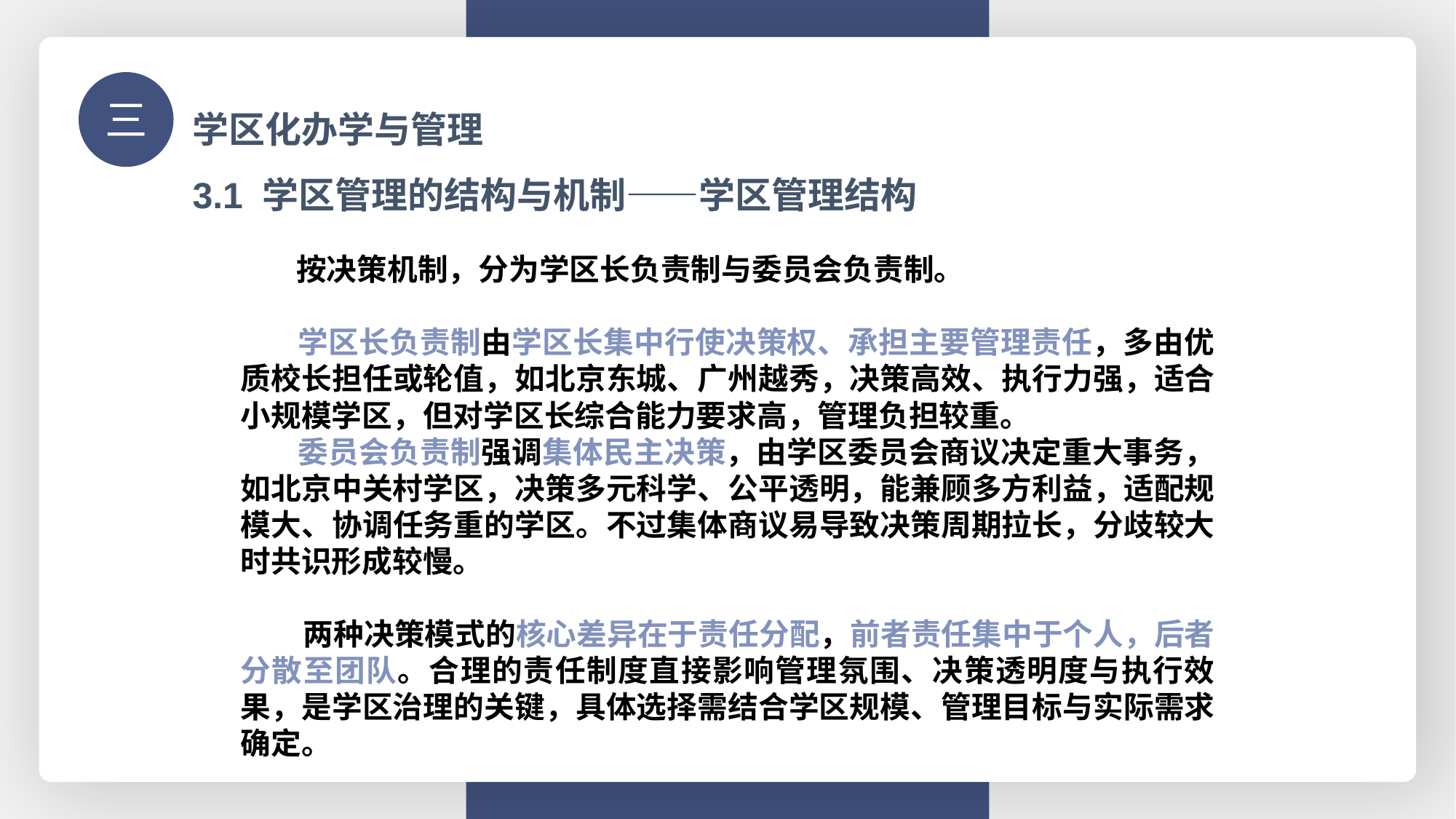

学区化办学与管理
三
3.1 学区管理的结构与机制——学区管理结构
       按决策机制，分为学区长负责制与委员会负责制。

       学区长负责制由学区长集中行使决策权、承担主要管理责任，多由优质校长担任或轮值，如北京东城、广州越秀，决策高效、执行力强，适合小规模学区，但对学区长综合能力要求高，管理负担较重。
       委员会负责制强调集体民主决策，由学区委员会商议决定重大事务，如北京中关村学区，决策多元科学、公平透明，能兼顾多方利益，适配规模大、协调任务重的学区。不过集体商议易导致决策周期拉长，分歧较大时共识形成较慢。

        两种决策模式的核心差异在于责任分配，前者责任集中于个人，后者分散至团队。合理的责任制度直接影响管理氛围、决策透明度与执行效果，是学区治理的关键，具体选择需结合学区规模、管理目标与实际需求确定。